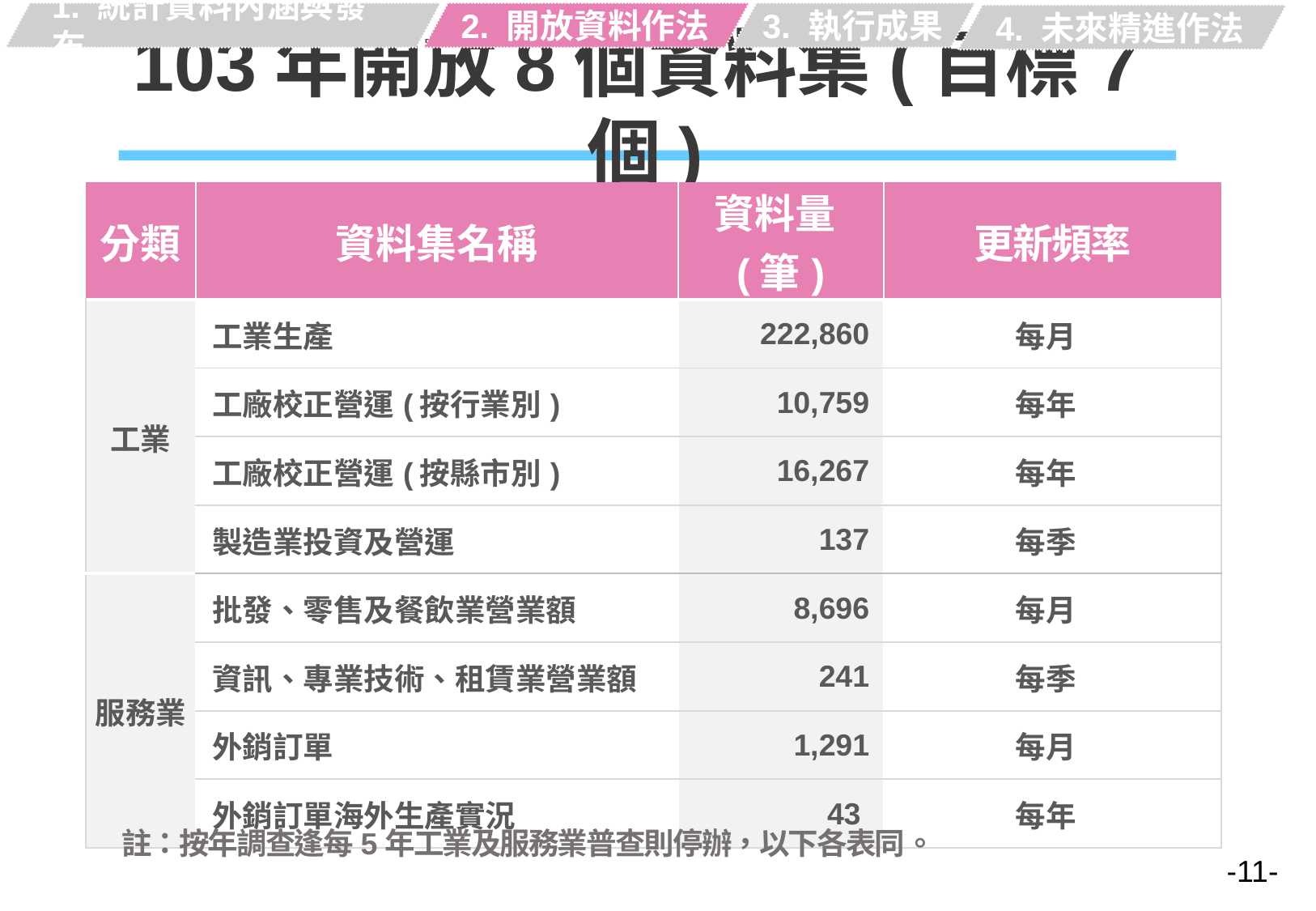

1. 統計資料內涵與發布
2. 開放資料作法
3. 執行成果
4. 未來精進作法
# 103年開放8個資料集(目標7個)
| 分類 | 資料集名稱 | 資料量(筆) | 更新頻率 |
| --- | --- | --- | --- |
| 工業 | 工業生產 | 222,860 | 每月 |
|  | 工廠校正營運(按行業別) | 10,759 | 每年 |
|  | 工廠校正營運(按縣市別) | 16,267 | 每年 |
|  | 製造業投資及營運 | 137 | 每季 |
| 服務業 | 批發、零售及餐飲業營業額 | 8,696 | 每月 |
|  | 資訊、專業技術、租賃業營業額 | 241 | 每季 |
|  | 外銷訂單 | 1,291 | 每月 |
|  | 外銷訂單海外生產實況 | 43 | 每年 |
註：按年調查逢每5年工業及服務業普查則停辦，以下各表同。
-11-